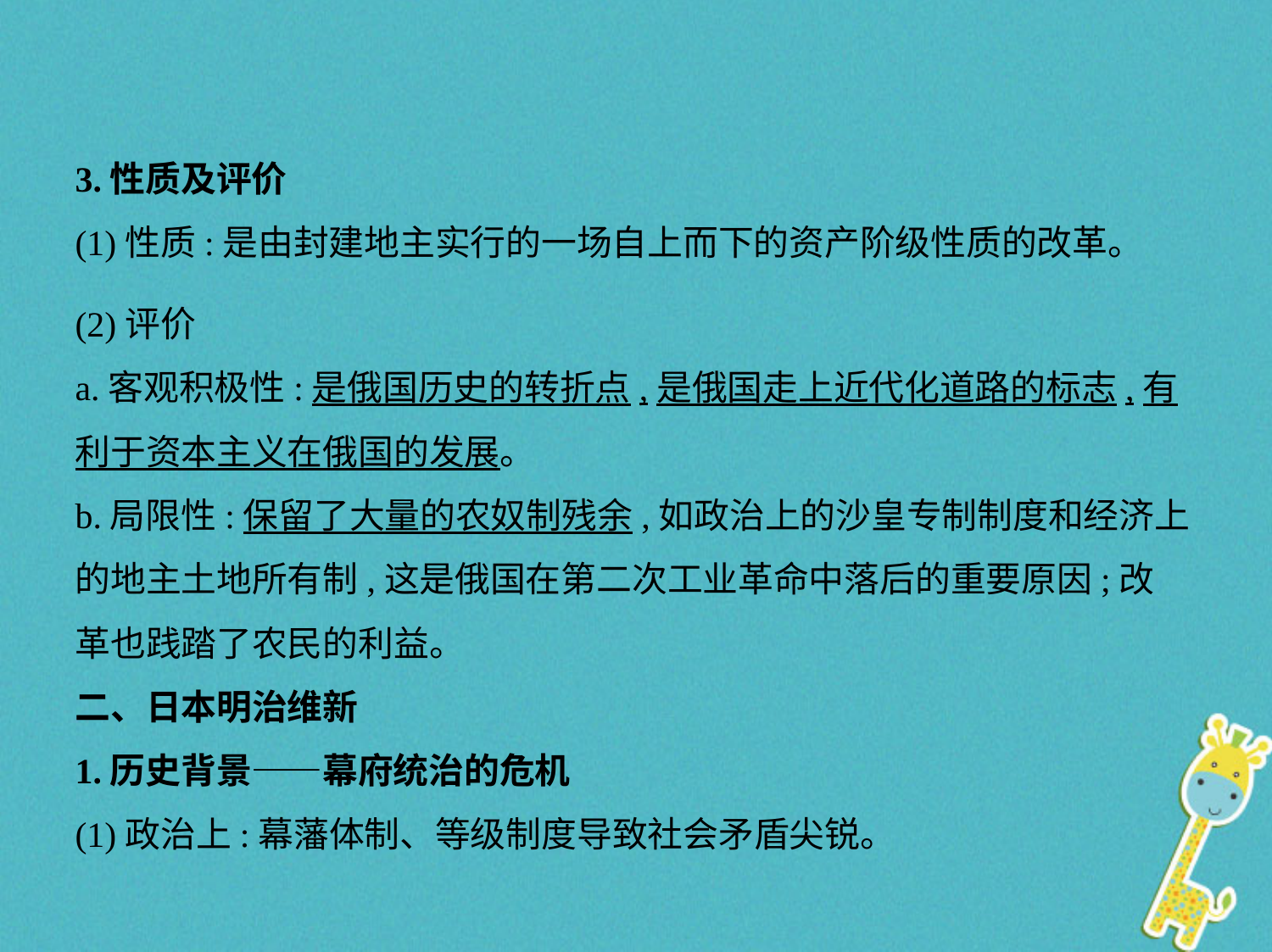

3.性质及评价
(1)性质:是由封建地主实行的一场自上而下的资产阶级性质的改革。
(2)评价
a.客观积极性:是俄国历史的转折点,是俄国走上近代化道路的标志,有
利于资本主义在俄国的发展。
b.局限性:保留了大量的农奴制残余,如政治上的沙皇专制制度和经济上
的地主土地所有制,这是俄国在第二次工业革命中落后的重要原因;改
革也践踏了农民的利益。
二、日本明治维新
1.历史背景——幕府统治的危机
(1)政治上:幕藩体制、等级制度导致社会矛盾尖锐。